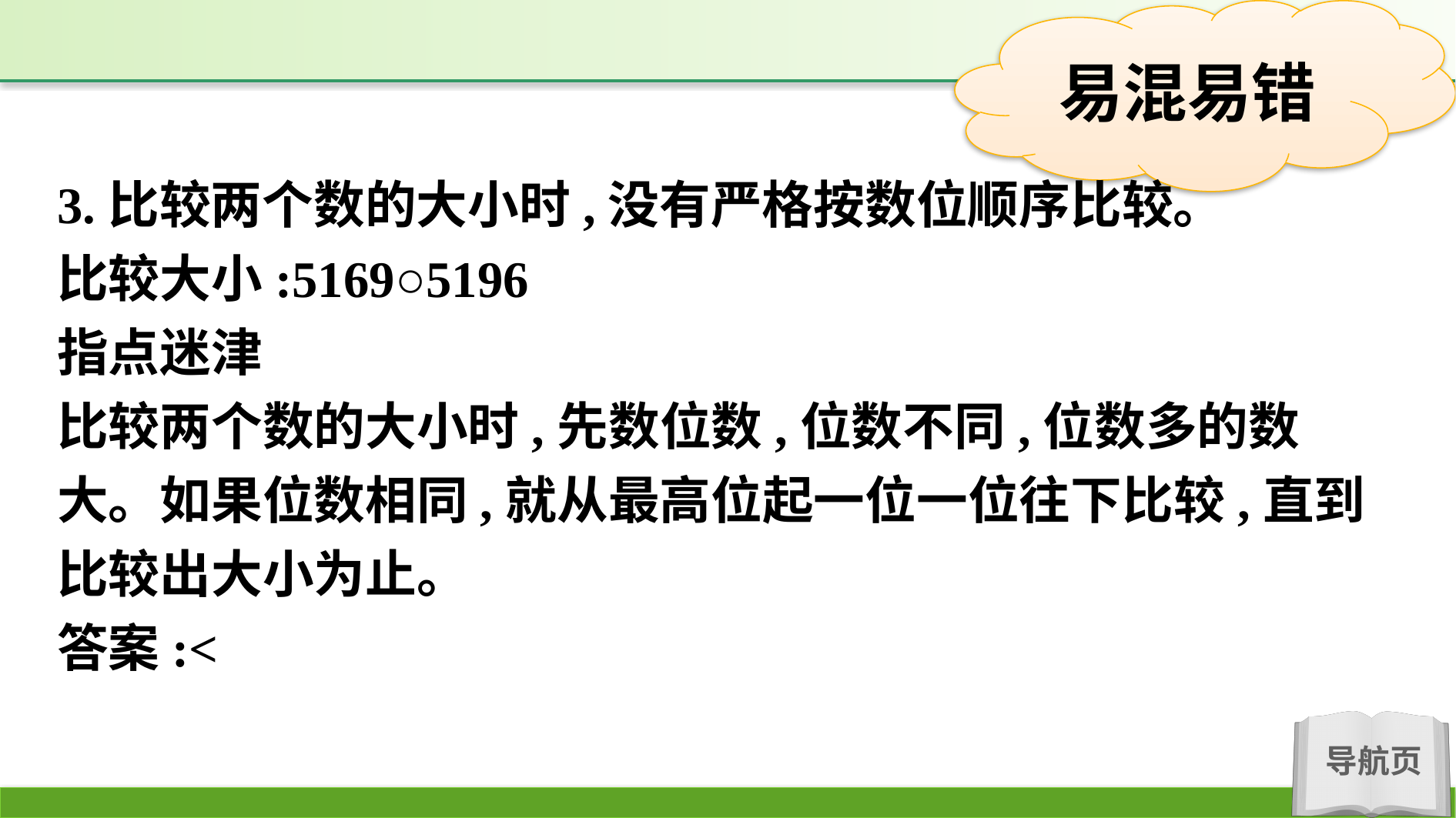

3.比较两个数的大小时,没有严格按数位顺序比较。
比较大小:5169○5196
指点迷津
比较两个数的大小时,先数位数,位数不同,位数多的数大。如果位数相同,就从最高位起一位一位往下比较,直到比较出大小为止。
答案:<